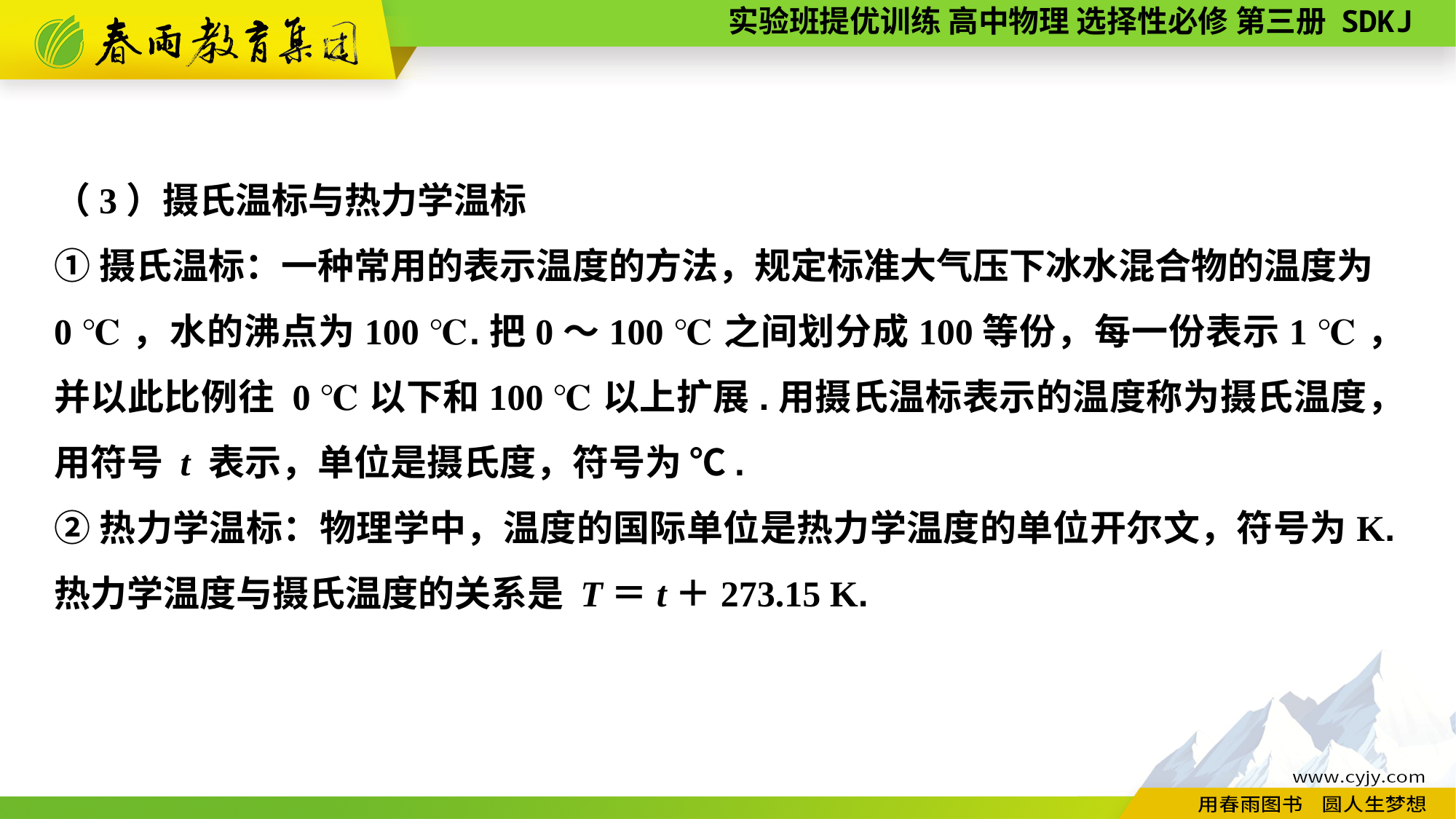

（3）摄氏温标与热力学温标
①摄氏温标：一种常用的表示温度的方法，规定标准大气压下冰水混合物的温度为
0 ℃，水的沸点为100 ℃.把0～100 ℃之间划分成100等份，每一份表示1 ℃，并以此比例往 0 ℃以下和100 ℃以上扩展.用摄氏温标表示的温度称为摄氏温度，用符号 t 表示，单位是摄氏度，符号为 ℃.
②热力学温标：物理学中，温度的国际单位是热力学温度的单位开尔文，符号为K.热力学温度与摄氏温度的关系是 T＝t＋273.15 K.